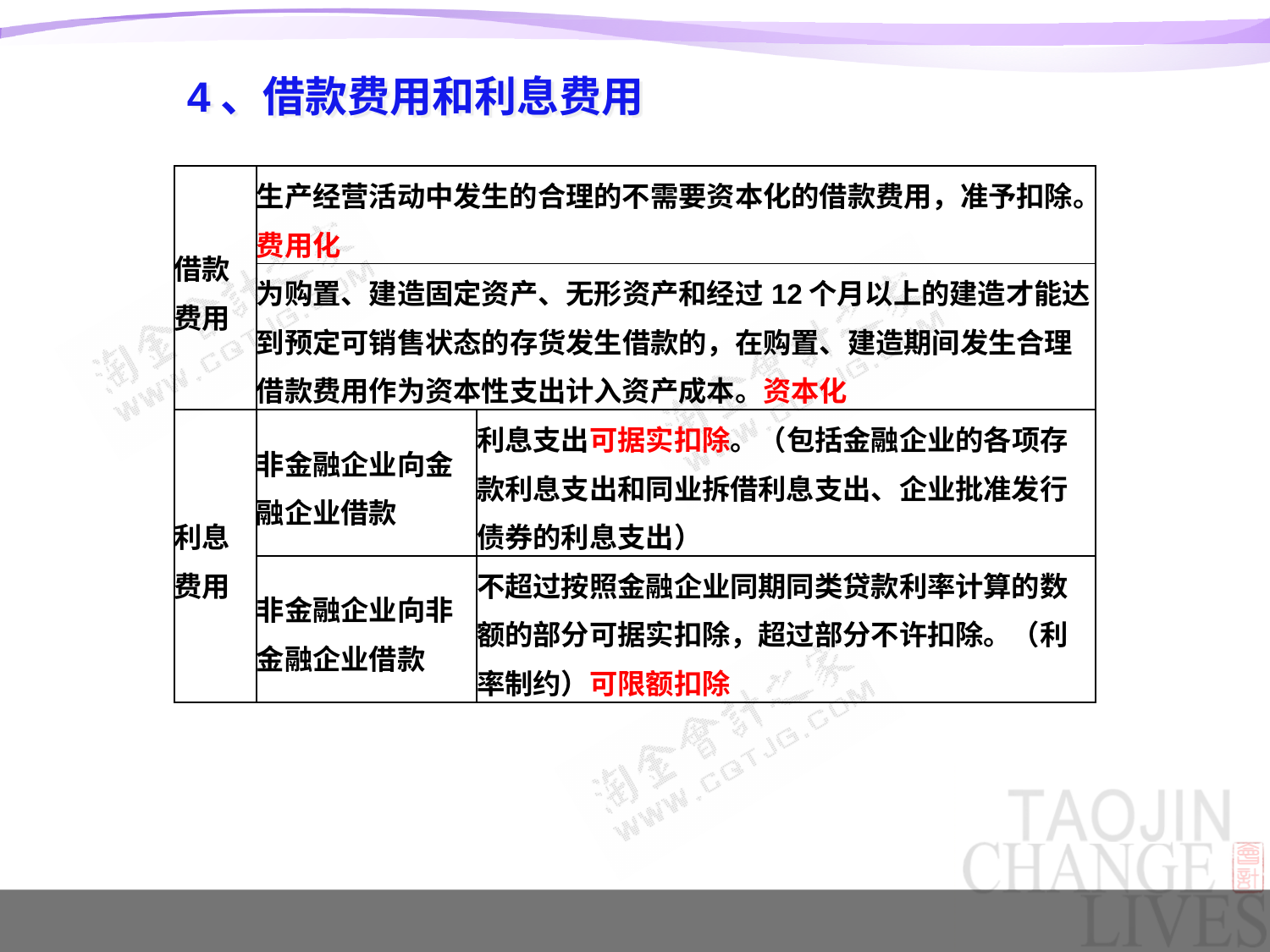

# 4、借款费用和利息费用
| 借款费用 | 生产经营活动中发生的合理的不需要资本化的借款费用，准予扣除。费用化 |  |
| --- | --- | --- |
|  | 为购置、建造固定资产、无形资产和经过12个月以上的建造才能达到预定可销售状态的存货发生借款的，在购置、建造期间发生合理借款费用作为资本性支出计入资产成本。资本化 |  |
| 利息费用 | 非金融企业向金融企业借款 | 利息支出可据实扣除。（包括金融企业的各项存款利息支出和同业拆借利息支出、企业批准发行债券的利息支出） |
|  | 非金融企业向非金融企业借款 | 不超过按照金融企业同期同类贷款利率计算的数额的部分可据实扣除，超过部分不许扣除。（利率制约）可限额扣除 |